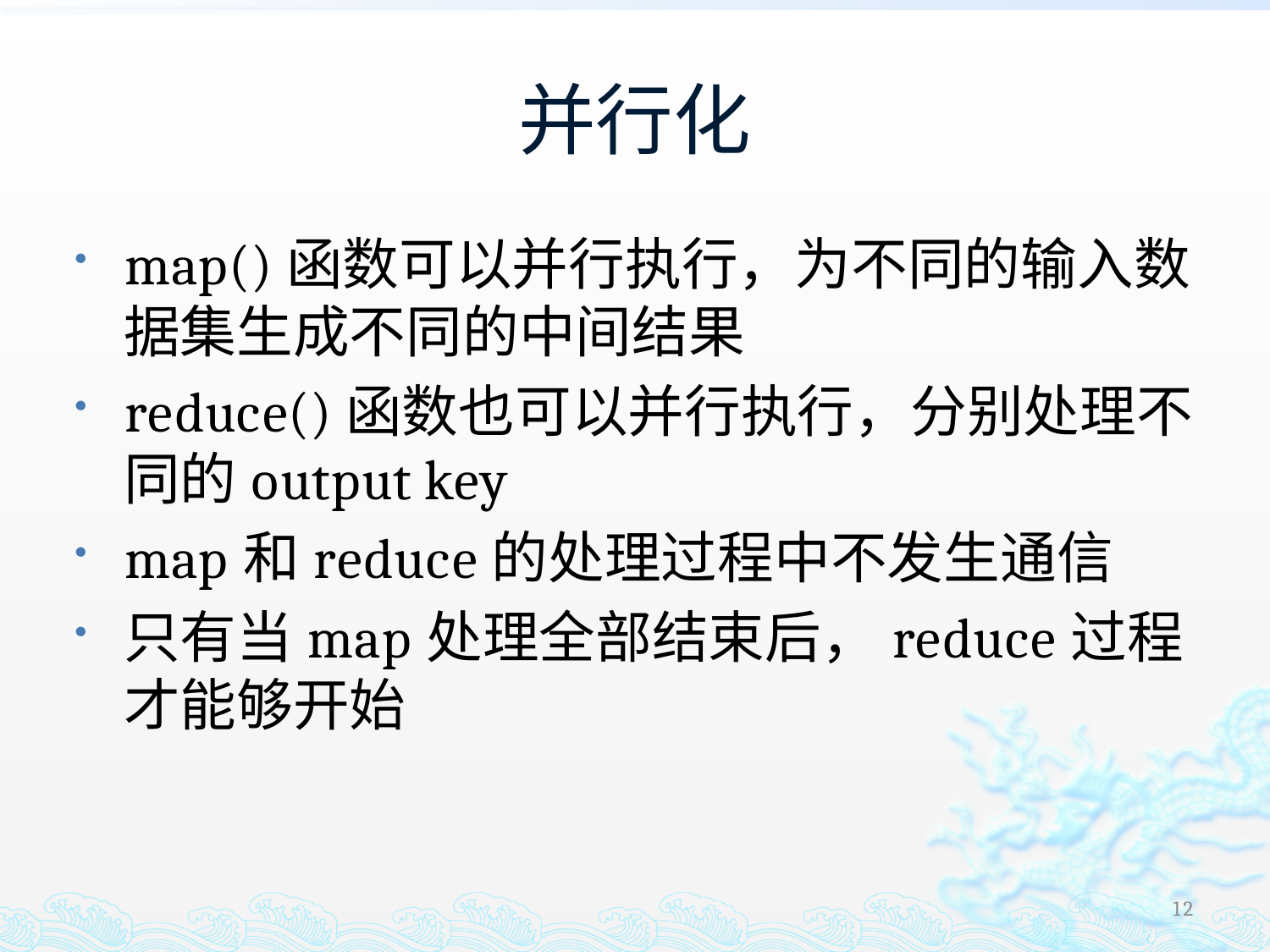

# 并行化
map()函数可以并行执行，为不同的输入数据集生成不同的中间结果
reduce()函数也可以并行执行，分别处理不同的output key
map和reduce的处理过程中不发生通信
只有当map处理全部结束后，reduce过程才能够开始
12